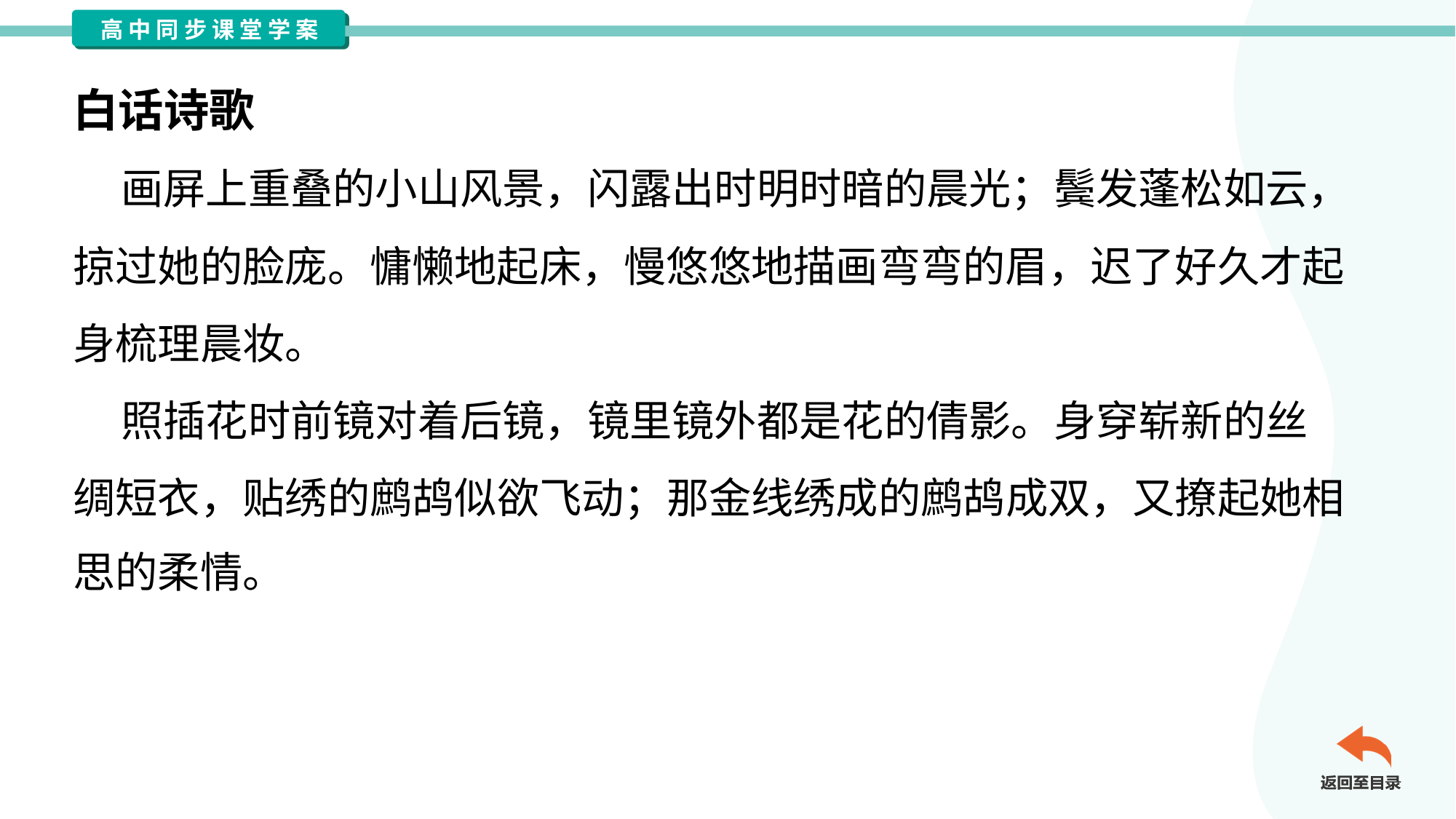

白话诗歌
    画屏上重叠的小山风景，闪露出时明时暗的晨光；鬓发蓬松如云，
掠过她的脸庞。慵懒地起床，慢悠悠地描画弯弯的眉，迟了好久才起
身梳理晨妆。
    照插花时前镜对着后镜，镜里镜外都是花的倩影。身穿崭新的丝
绸短衣，贴绣的鹧鸪似欲飞动；那金线绣成的鹧鸪成双，又撩起她相
思的柔情。